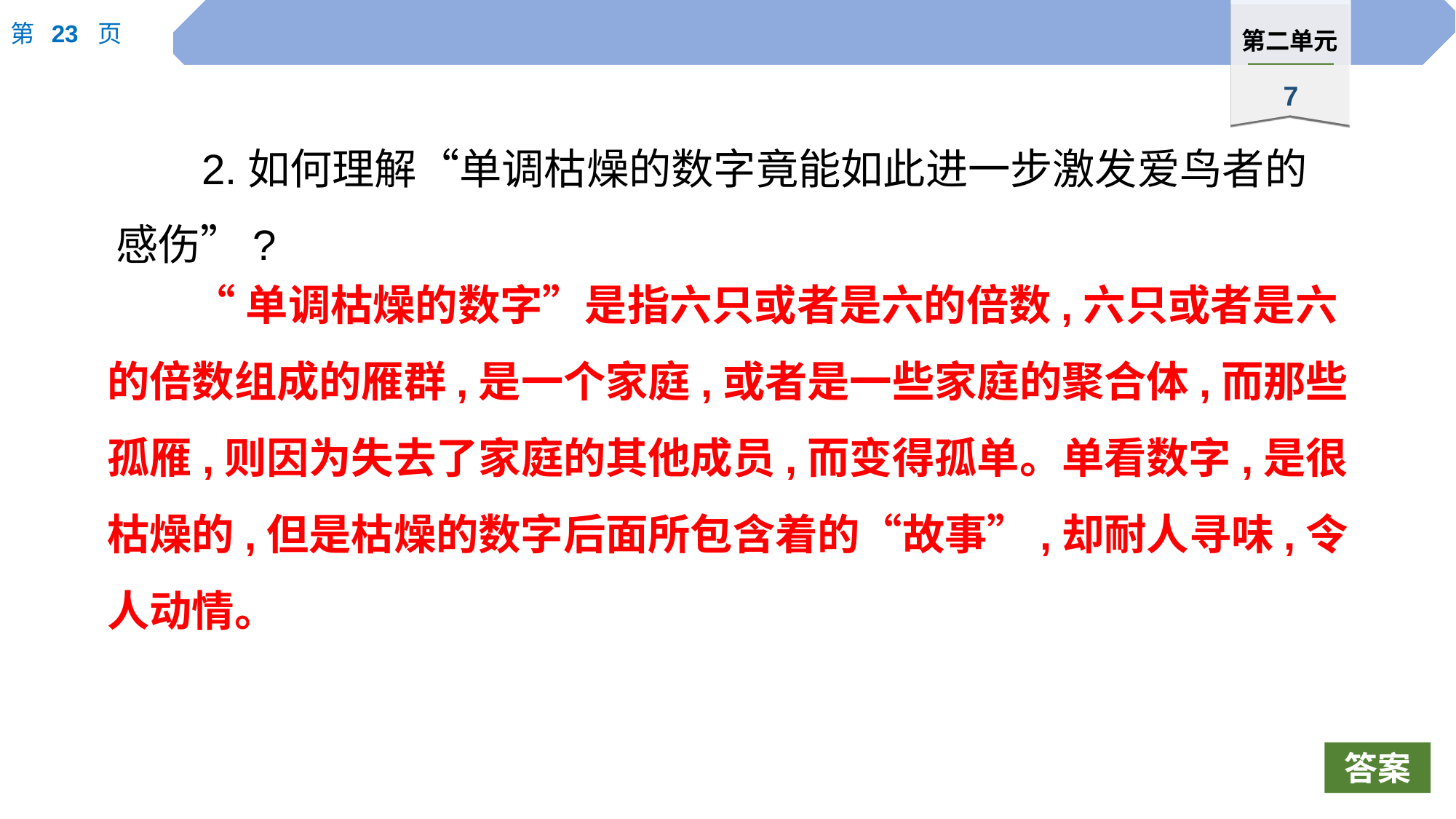

2.如何理解“单调枯燥的数字竟能如此进一步激发爱鸟者的感伤”?
“单调枯燥的数字”是指六只或者是六的倍数,六只或者是六的倍数组成的雁群,是一个家庭,或者是一些家庭的聚合体,而那些孤雁,则因为失去了家庭的其他成员,而变得孤单。单看数字,是很枯燥的,但是枯燥的数字后面所包含着的“故事”,却耐人寻味,令人动情。
答案